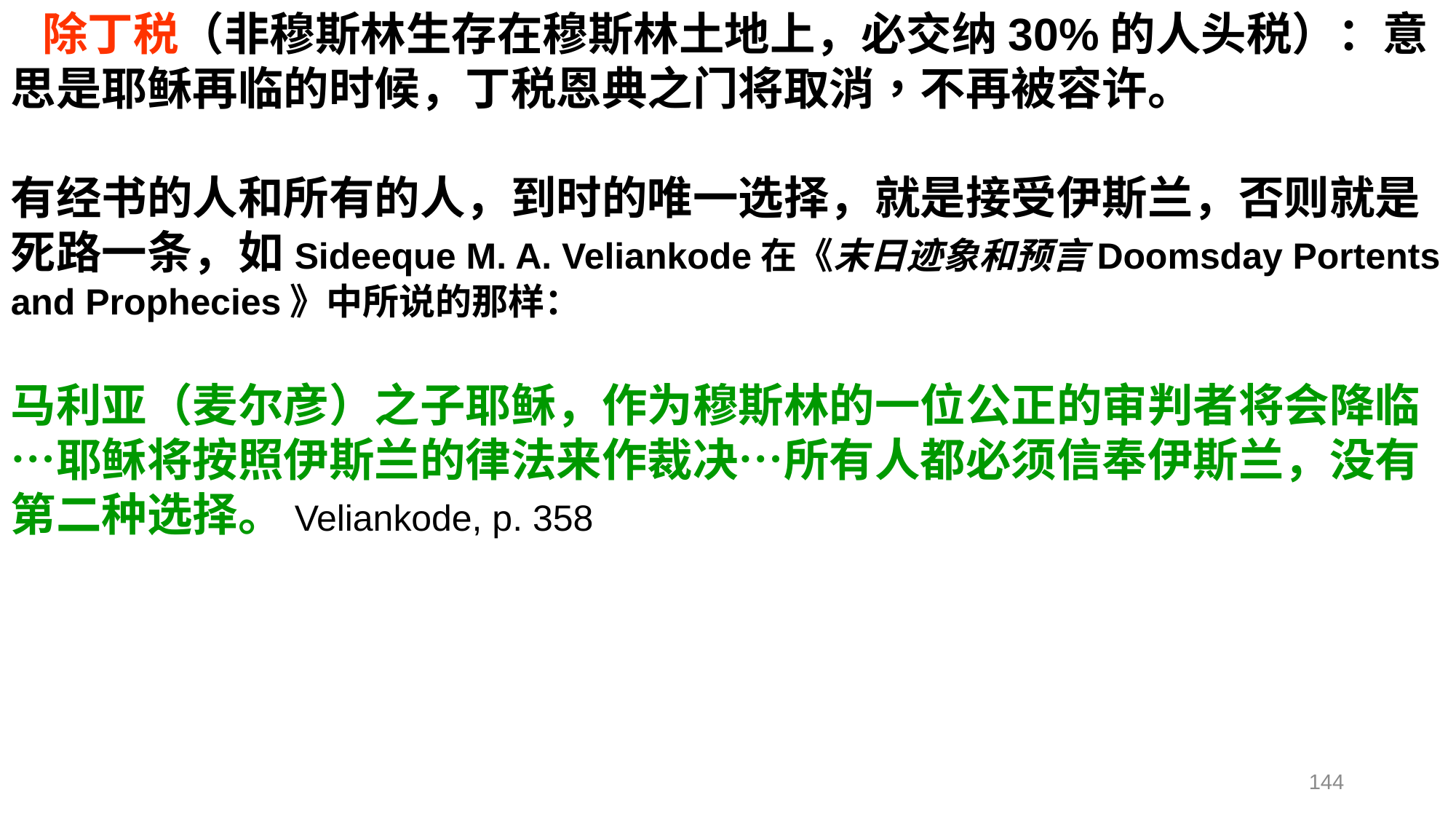

除丁税（非穆斯林生存在穆斯林土地上，必交纳30%的人头税）：意思是耶稣再临的时候，丁税恩典之门将取消，不再被容许。

有经书的人和所有的人，到时的唯一选择，就是接受伊斯兰，否则就是死路一条，如Sideeque M. A. Veliankode在《末日迹象和预言Doomsday Portents and Prophecies》中所说的那样：

马利亚（麦尔彦）之子耶稣，作为穆斯林的一位公正的审判者将会降临…耶稣将按照伊斯兰的律法来作裁决…所有人都必须信奉伊斯兰，没有第二种选择。Veliankode, p. 358
144